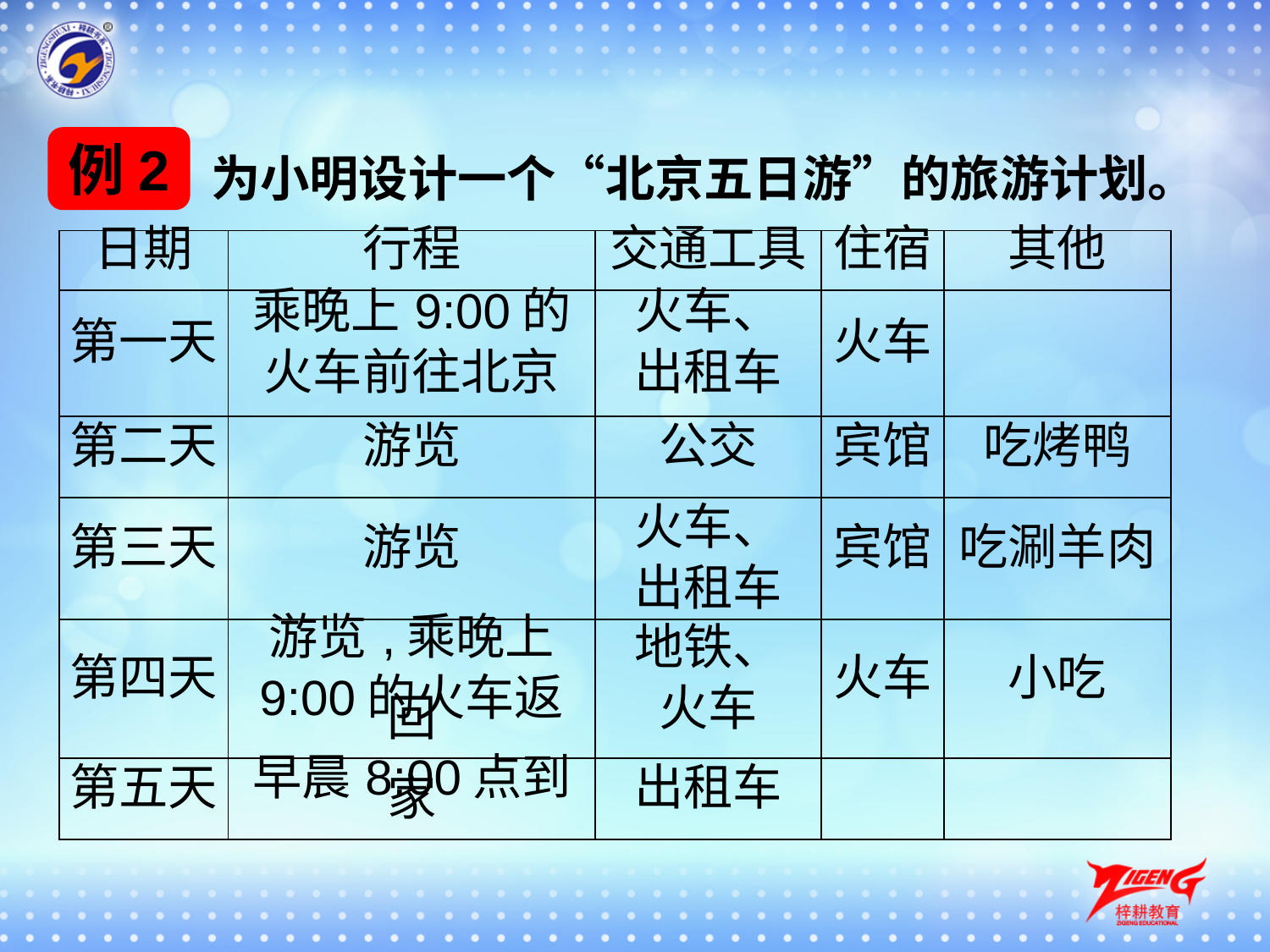

例2
为小明设计一个“北京五日游”的旅游计划。
| 日期 | 行程 | 交通工具 | 住宿 | 其他 |
| --- | --- | --- | --- | --- |
| 第一天 | 乘晚上9:00的 火车前往北京 | 火车、 出租车 | 火车 |  |
| 第二天 | 游览 | 公交 | 宾馆 | 吃烤鸭 |
| 第三天 | 游览 | 火车、 出租车 | 宾馆 | 吃涮羊肉 |
| 第四天 | 游览,乘晚上 9:00的火车返回 | 地铁、 火车 | 火车 | 小吃 |
| 第五天 | 早晨8:00点到家 | 出租车 |  |  |